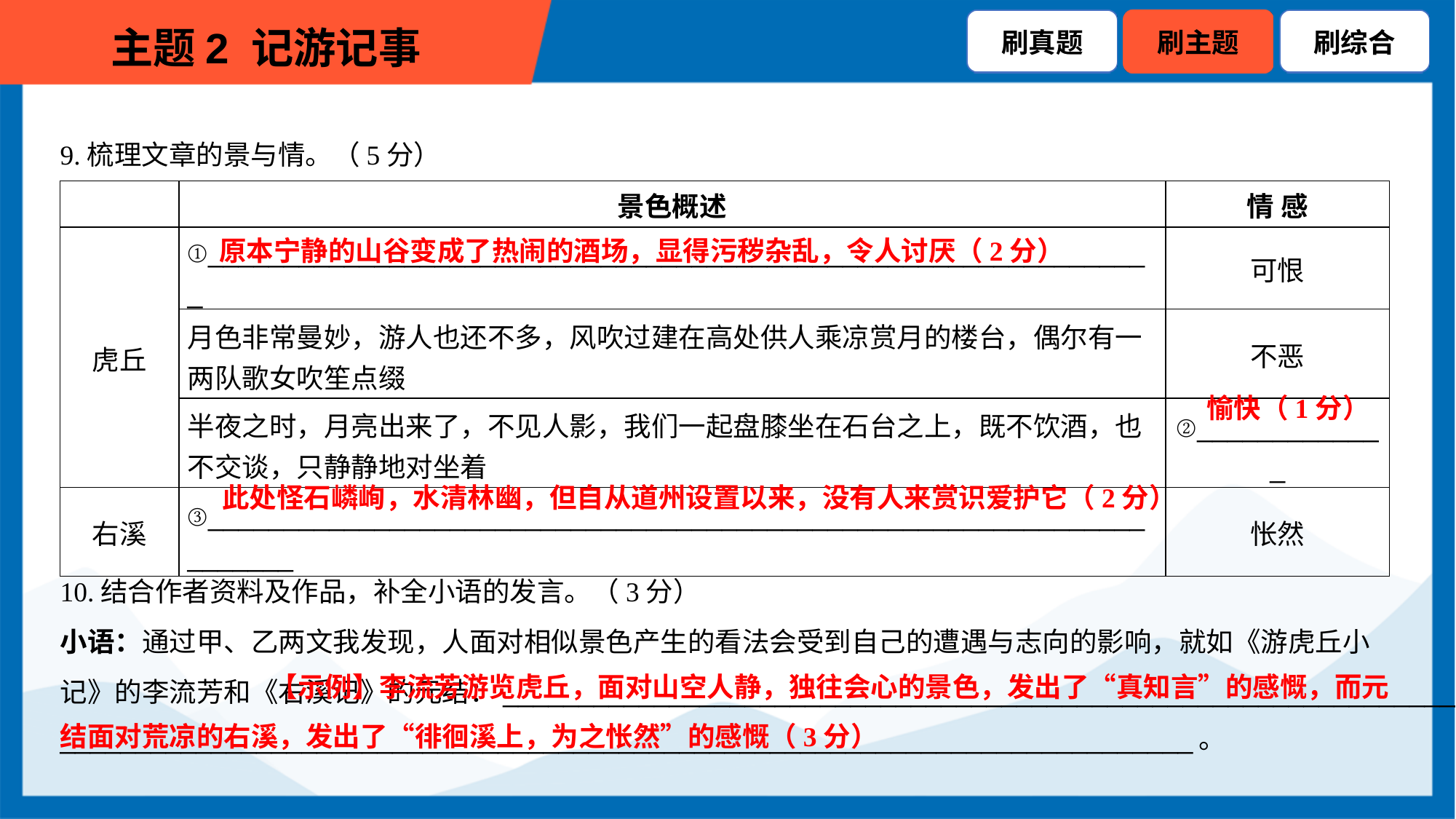

9.梳理文章的景与情。（5分）
|  | 景色概述 | 情 感 |
| --- | --- | --- |
| 虎丘 | ①\_\_\_\_\_\_\_\_\_\_\_\_\_\_\_\_\_\_\_\_\_\_\_\_\_\_\_\_\_\_\_\_\_\_\_\_\_\_\_\_\_\_\_\_\_\_\_\_\_\_\_\_\_\_\_\_\_\_\_\_\_\_\_ | 可恨 |
|  | 月色非常曼妙，游人也还不多，风吹过建在高处供人乘凉赏月的楼台，偶尔有一 两队歌女吹笙点缀 | 不恶 |
|  | 半夜之时，月亮出来了，不见人影，我们一起盘膝坐在石台之上，既不饮酒，也 不交谈，只静静地对坐着 | ②\_\_\_\_\_\_\_\_\_\_\_\_\_ |
| 右溪 | ③\_\_\_\_\_\_\_\_\_\_\_\_\_\_\_\_\_\_\_\_\_\_\_\_\_\_\_\_\_\_\_\_\_\_\_\_\_\_\_\_\_\_\_\_\_\_\_\_\_\_\_\_\_\_\_\_\_\_\_\_\_\_\_\_\_\_\_\_\_ | 怅然 |
原本宁静的山谷变成了热闹的酒场，显得污秽杂乱，令人讨厌（2分）
愉快（1分）
此处怪石嶙峋，水清林幽，但自从道州设置以来，没有人来赏识爱护它（2分）
10.结合作者资料及作品，补全小语的发言。（3分）
小语：通过甲、乙两文我发现，人面对相似景色产生的看法会受到自己的遭遇与志向的影响，就如《游虎丘小
记》的李流芳和《右溪记》的元结：_________________________________________________________________
___________________________________________________________________________。
                                 【示例】李流芳游览虎丘，面对山空人静，独往会心的景色，发出了“真知言”的感慨，而元结面对荒凉的右溪，发出了“徘徊溪上，为之怅然”的感慨（3分）